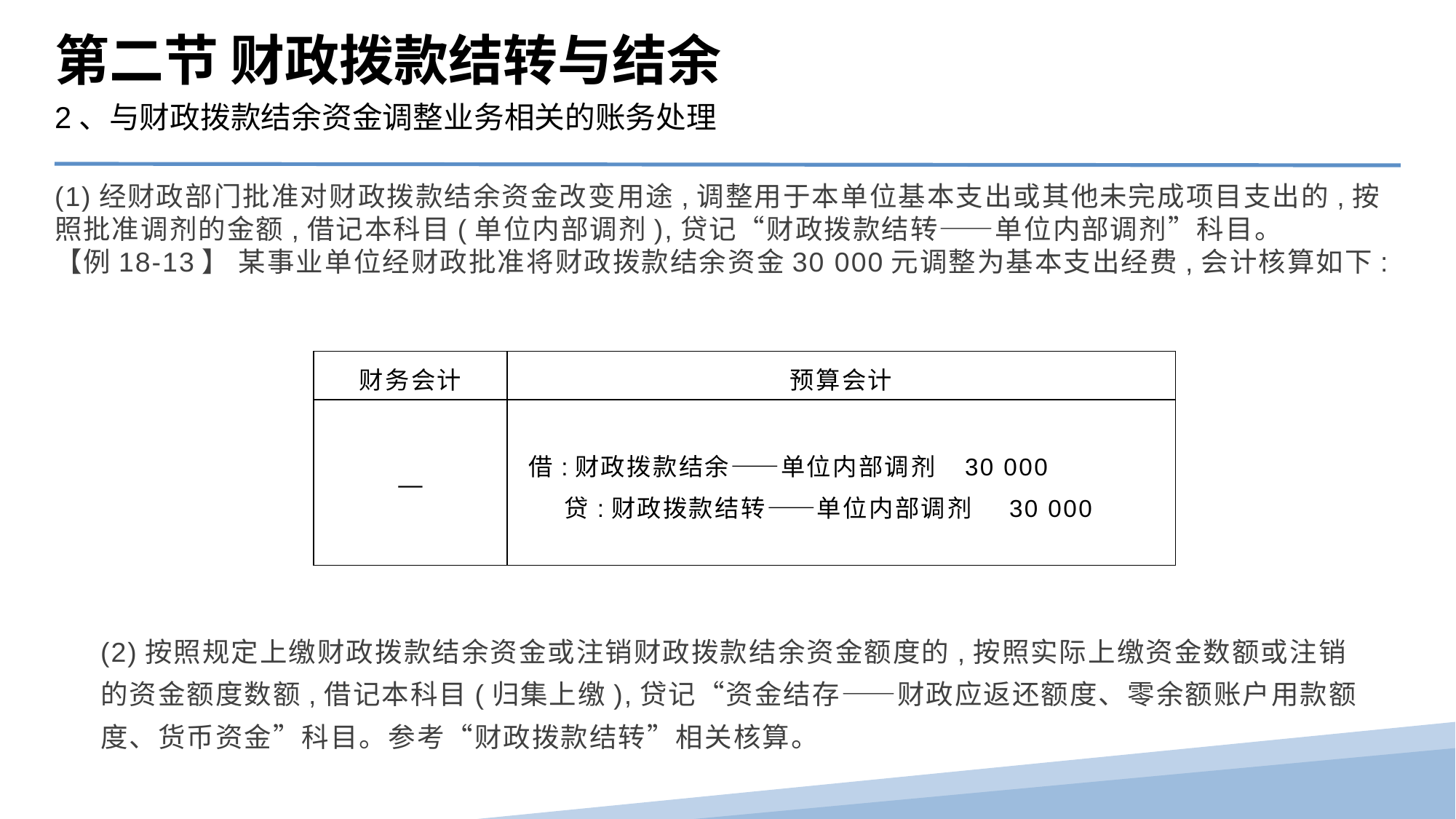

第二节 财政拨款结转与结余
2、与财政拨款结余资金调整业务相关的账务处理
(1)经财政部门批准对财政拨款结余资金改变用途,调整用于本单位基本支出或其他未完成项目支出的,按照批准调剂的金额,借记本科目(单位内部调剂),贷记“财政拨款结转——单位内部调剂”科目。
【例18-13】 某事业单位经财政批准将财政拨款结余资金30 000元调整为基本支出经费,会计核算如下:

| 财务会计 | 预算会计 |
| --- | --- |
| — | 借:财政拨款结余——单位内部调剂 30 000 贷:财政拨款结转——单位内部调剂 30 000 |
(2)按照规定上缴财政拨款结余资金或注销财政拨款结余资金额度的,按照实际上缴资金数额或注销的资金额度数额,借记本科目(归集上缴),贷记“资金结存——财政应返还额度、零余额账户用款额度、货币资金”科目。参考“财政拨款结转”相关核算。